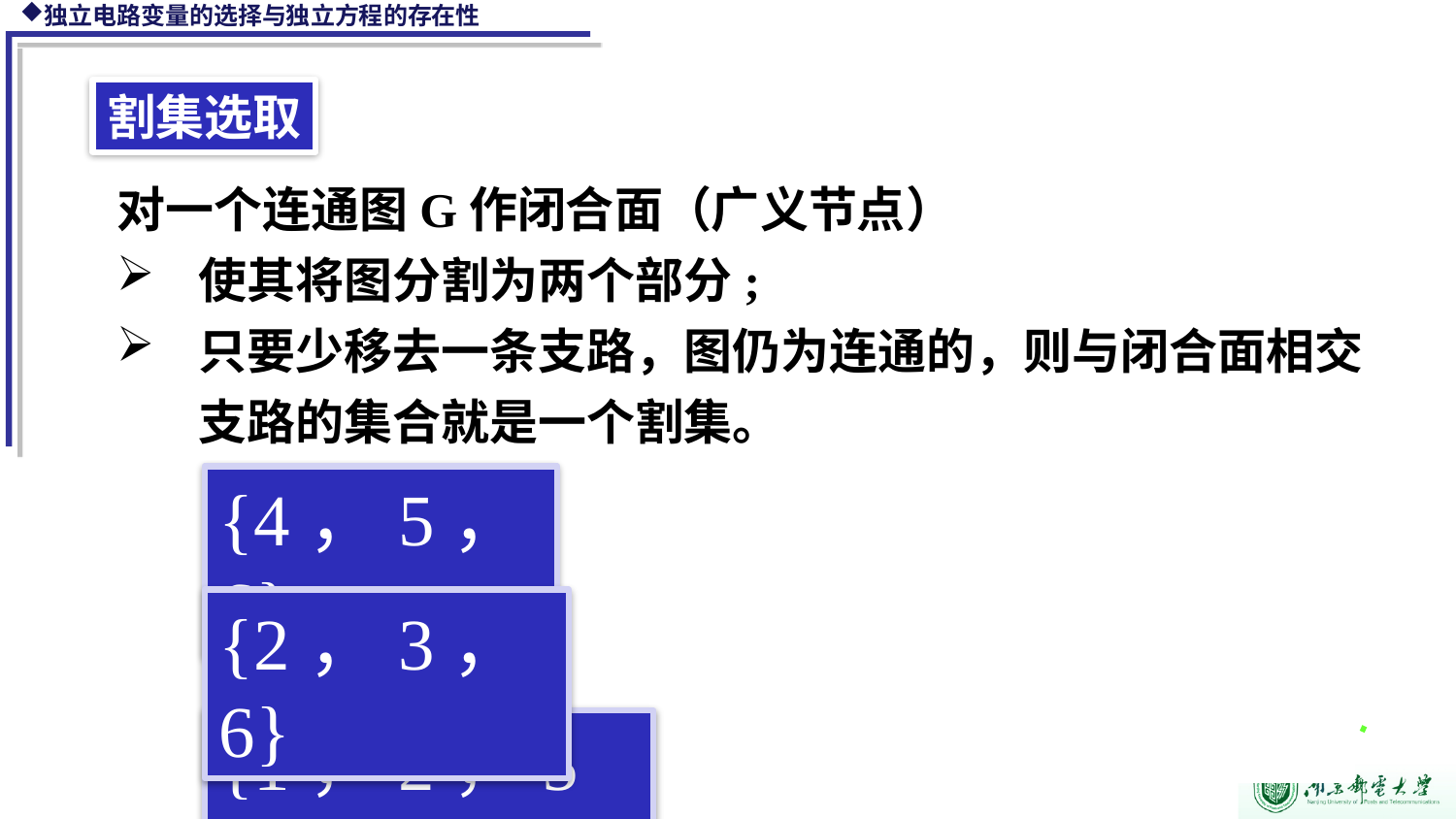

割集选取
对一个连通图G作闭合面（广义节点）
使其将图分割为两个部分;
只要少移去一条支路，图仍为连通的，则与闭合面相交支路的集合就是一个割集。
1

A
C
B
3
2

{4，5，6}

4
6
5
{2，3，6}

D
{1，2，5，6}